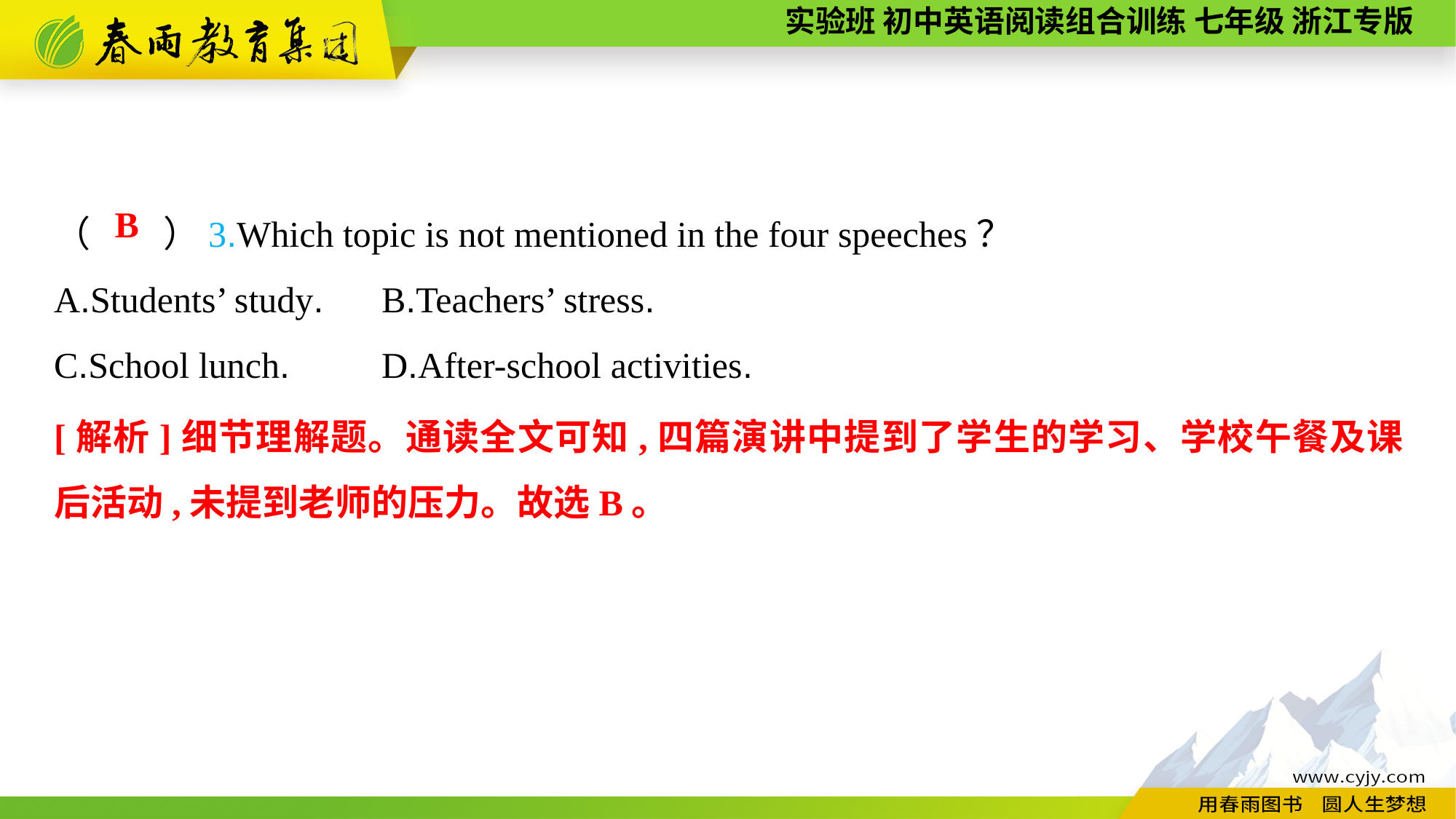

（　　）3.Which topic is not mentioned in the four speeches？
A.Students’ study.	B.Teachers’ stress.
C.School lunch.	D.After-school activities.
B
[解析]细节理解题。通读全文可知,四篇演讲中提到了学生的学习、学校午餐及课后活动,未提到老师的压力。故选B。